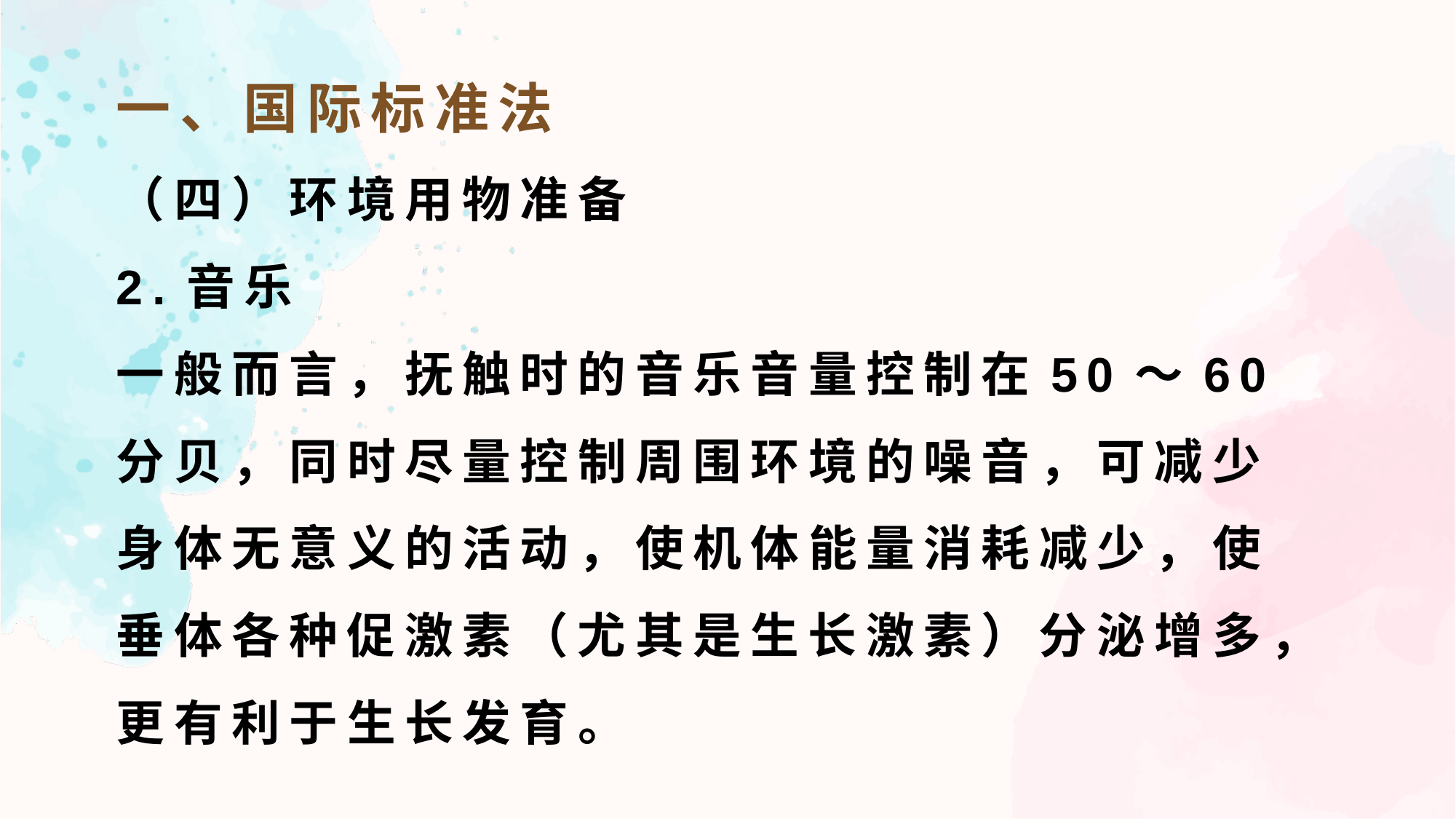

一、国际标准法
（四）环境用物准备
2.音乐
一般而言，抚触时的音乐音量控制在50～60 分贝，同时尽量控制周围环境的噪音，可减少身体无意义的活动，使机体能量消耗减少，使垂体各种促激素（尤其是生长激素）分泌增多，更有利于生长发育。